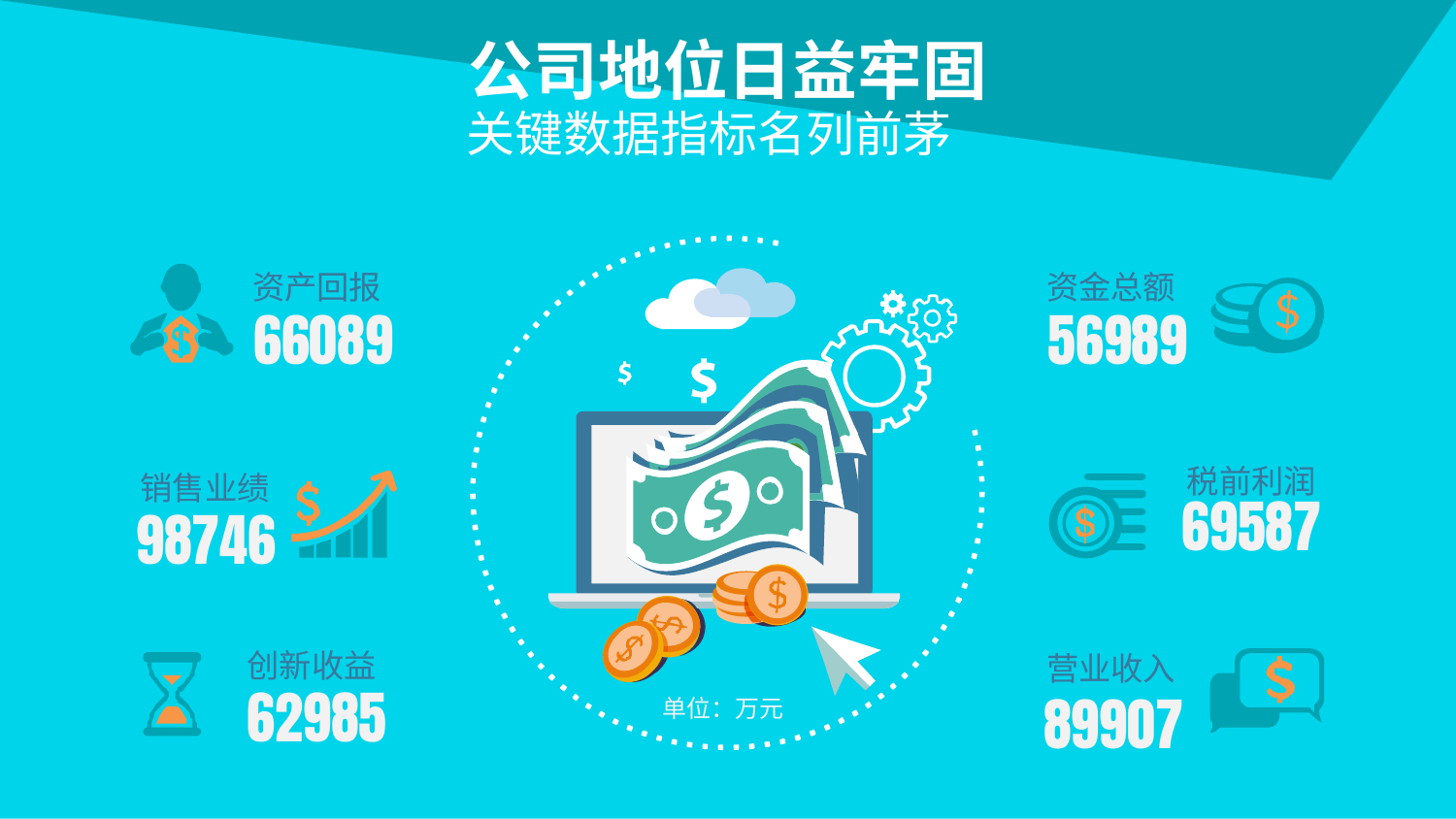

公司地位日益牢固
关键数据指标名列前茅
资产回报
资金总额

66089
56989

税前利润
销售业绩

69587
98746
创新收益
营业收入

62985
89907
单位：万元